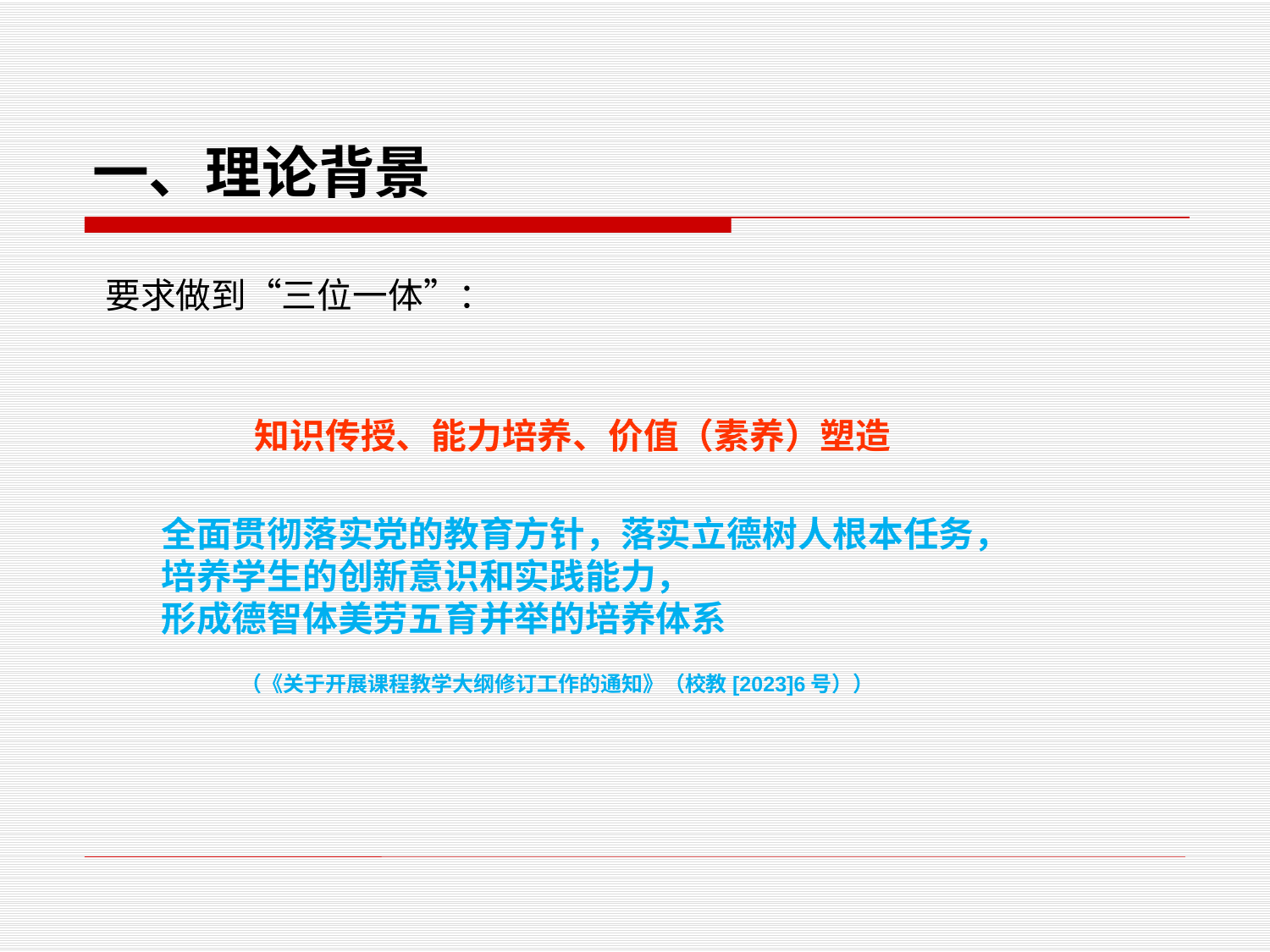

# 一、理论背景
要求做到“三位一体”：

                  知识传授、能力培养、价值（素养）塑造

全面贯彻落实党的教育方针，落实立德树人根本任务，
培养学生的创新意识和实践能力，
形成德智体美劳五育并举的培养体系
（《关于开展课程教学大纲修订工作的通知》（校教[2023]6号））